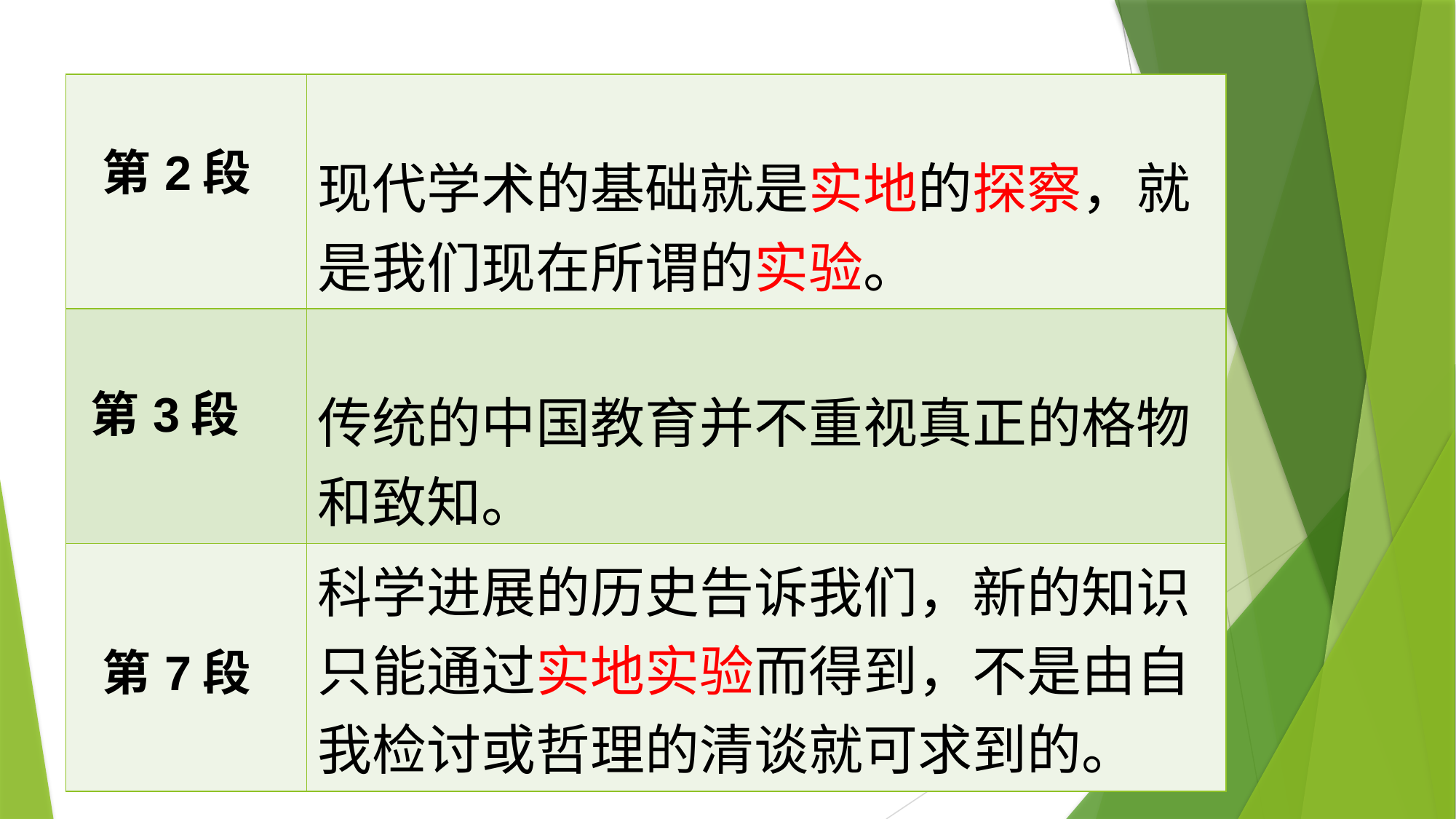

| 第2段 | 现代学术的基础就是实地的探察，就是我们现在所谓的实验。 |
| --- | --- |
| 第3段 | 传统的中国教育并不重视真正的格物和致知。 |
| 第7段 | 科学进展的历史告诉我们，新的知识只能通过实地实验而得到，不是由自我检讨或哲理的清谈就可求到的。 |